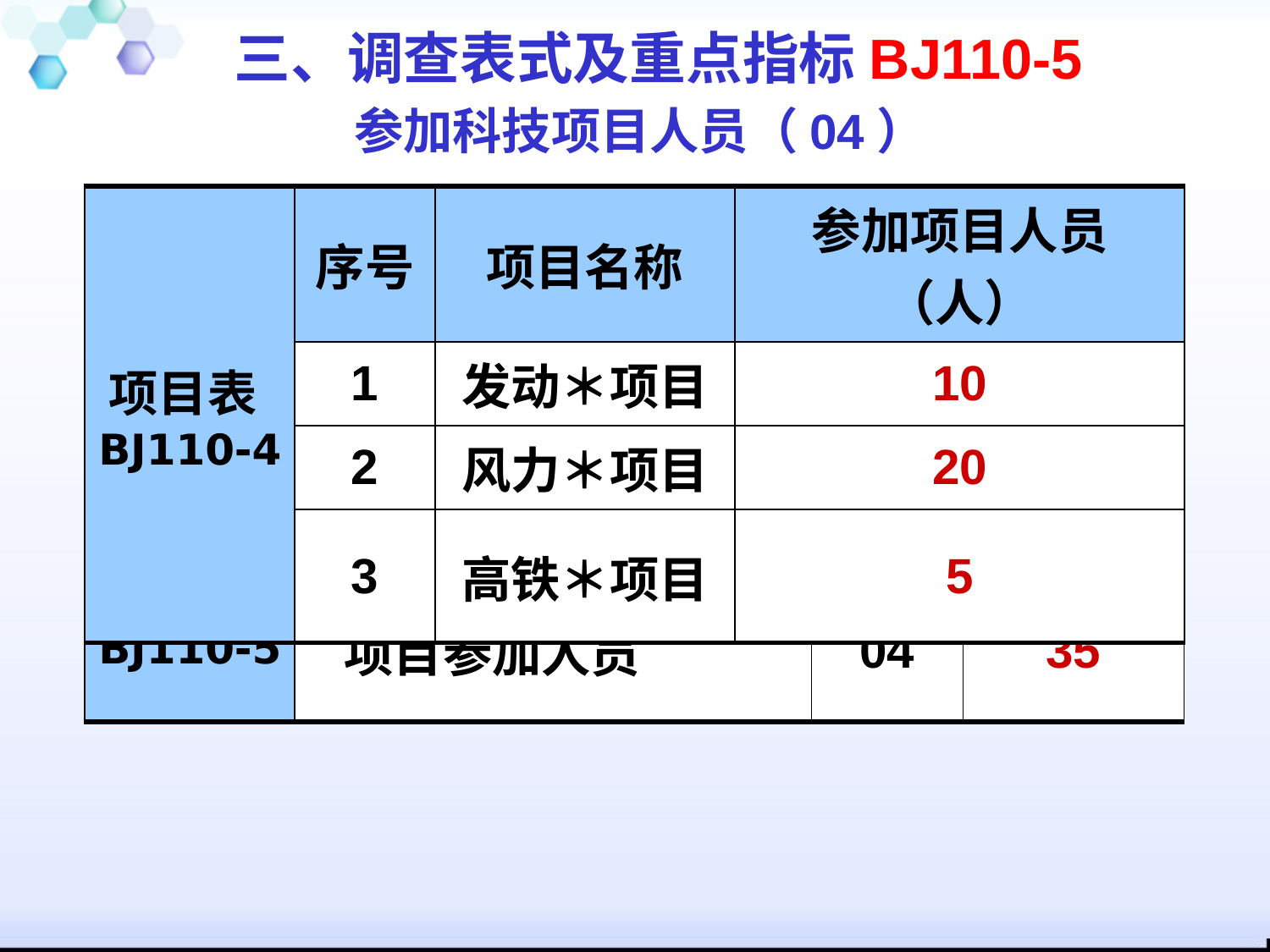

三、调查表式及重点指标BJ110-5
参加科技项目人员（04）
| 项目表BJ110-4 | 序号 | 项目名称 | 参加项目人员（人） |
| --- | --- | --- | --- |
|  | 1 | 发动＊项目 | 10 |
|  | 2 | 风力＊项目 | 20 |
|  | 3 | 高铁＊项目 | 5 |
| 活动表 BJ110-5 | 指标名称 | 代码 | 本年 |
| --- | --- | --- | --- |
|  | 项目参加人员 | 04 | 35 |